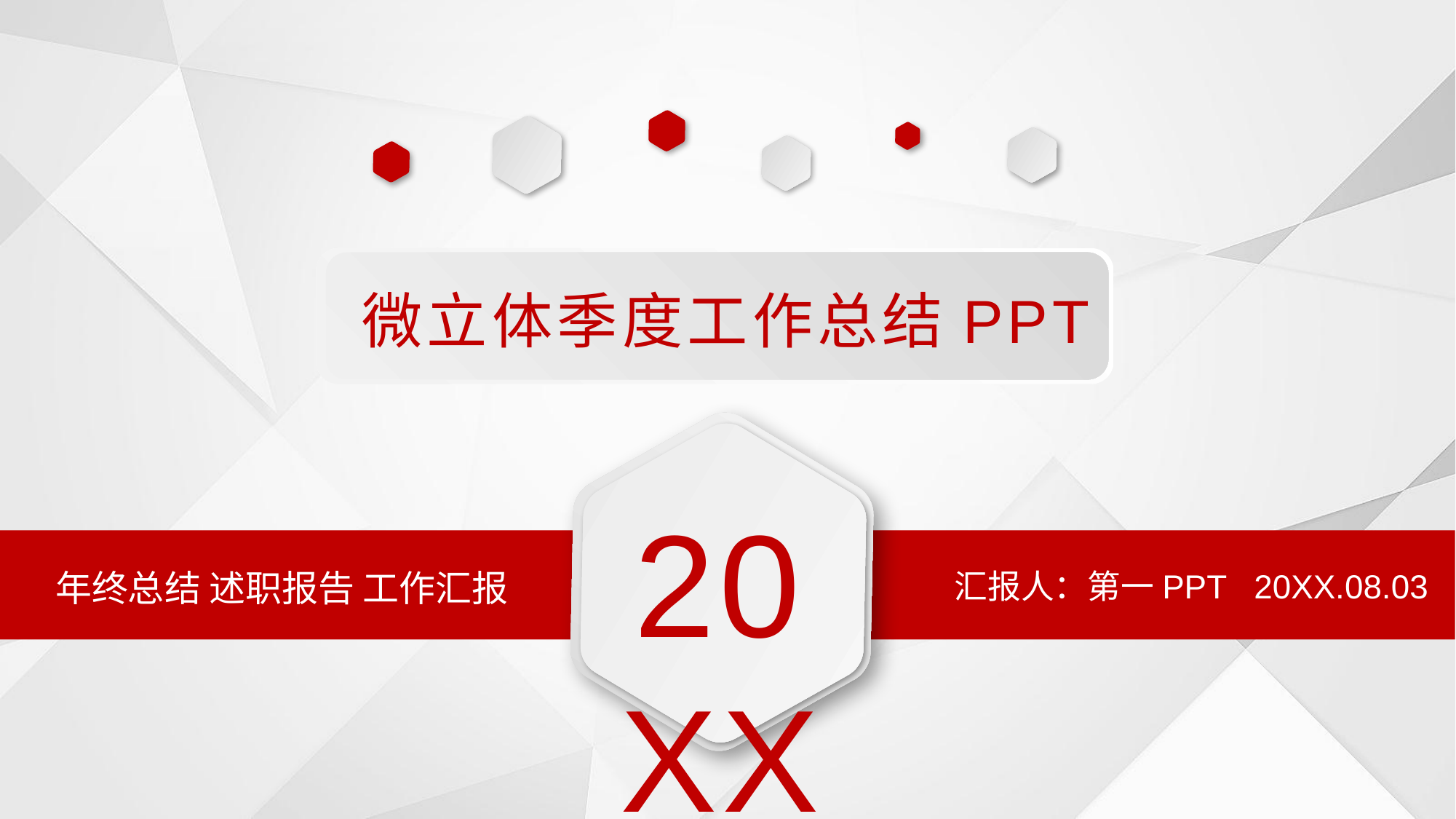

微立体季度工作总结PPT

20XX

年终总结 述职报告 工作汇报
汇报人：第一PPT   20XX.08.03